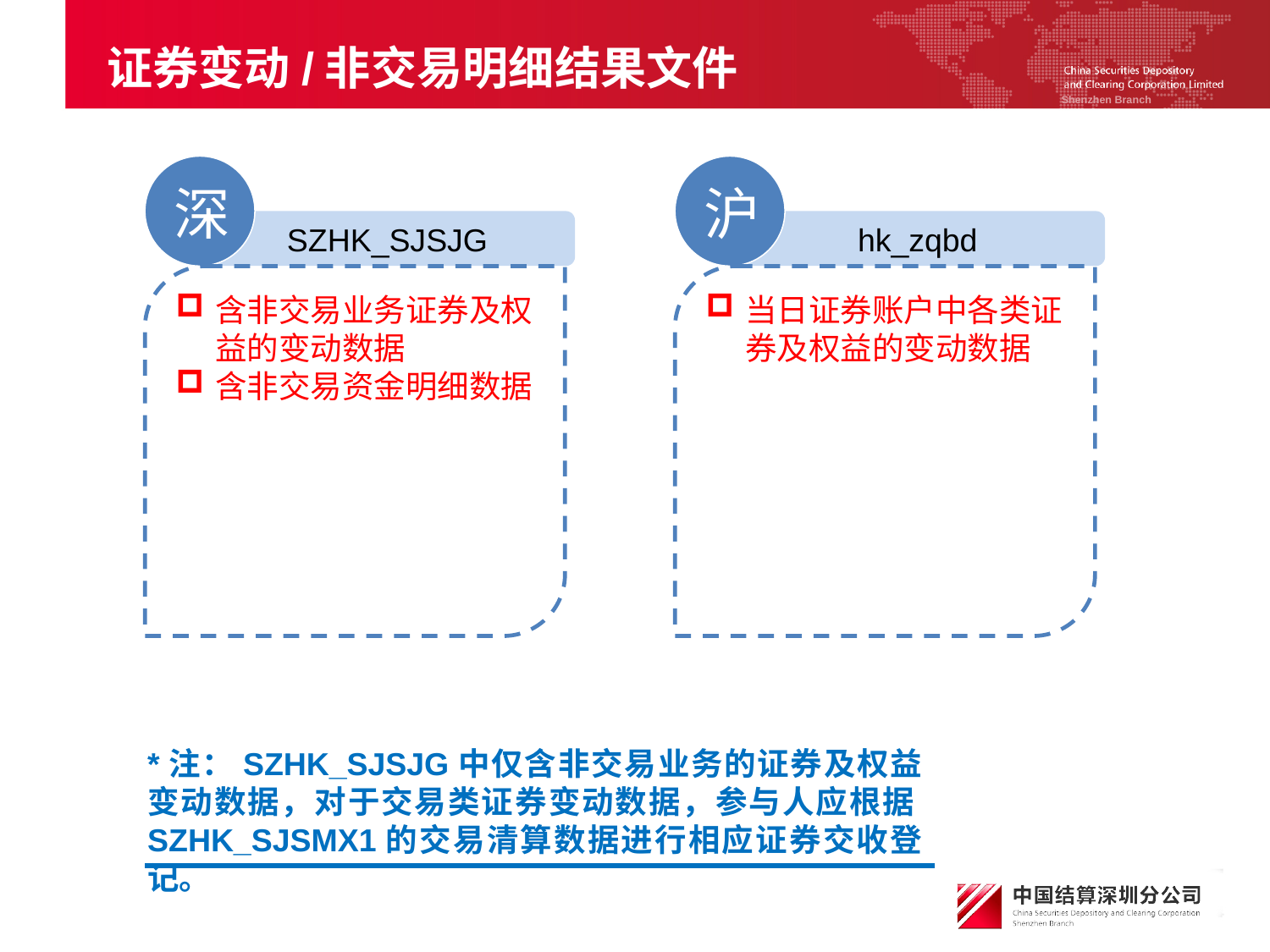

# 证券变动/非交易明细结果文件
深
SZHK_SJSJG
含非交易业务证券及权益的变动数据
含非交易资金明细数据
沪
hk_zqbd
当日证券账户中各类证券及权益的变动数据
*注：SZHK_SJSJG中仅含非交易业务的证券及权益变动数据，对于交易类证券变动数据，参与人应根据SZHK_SJSMX1的交易清算数据进行相应证券交收登记。